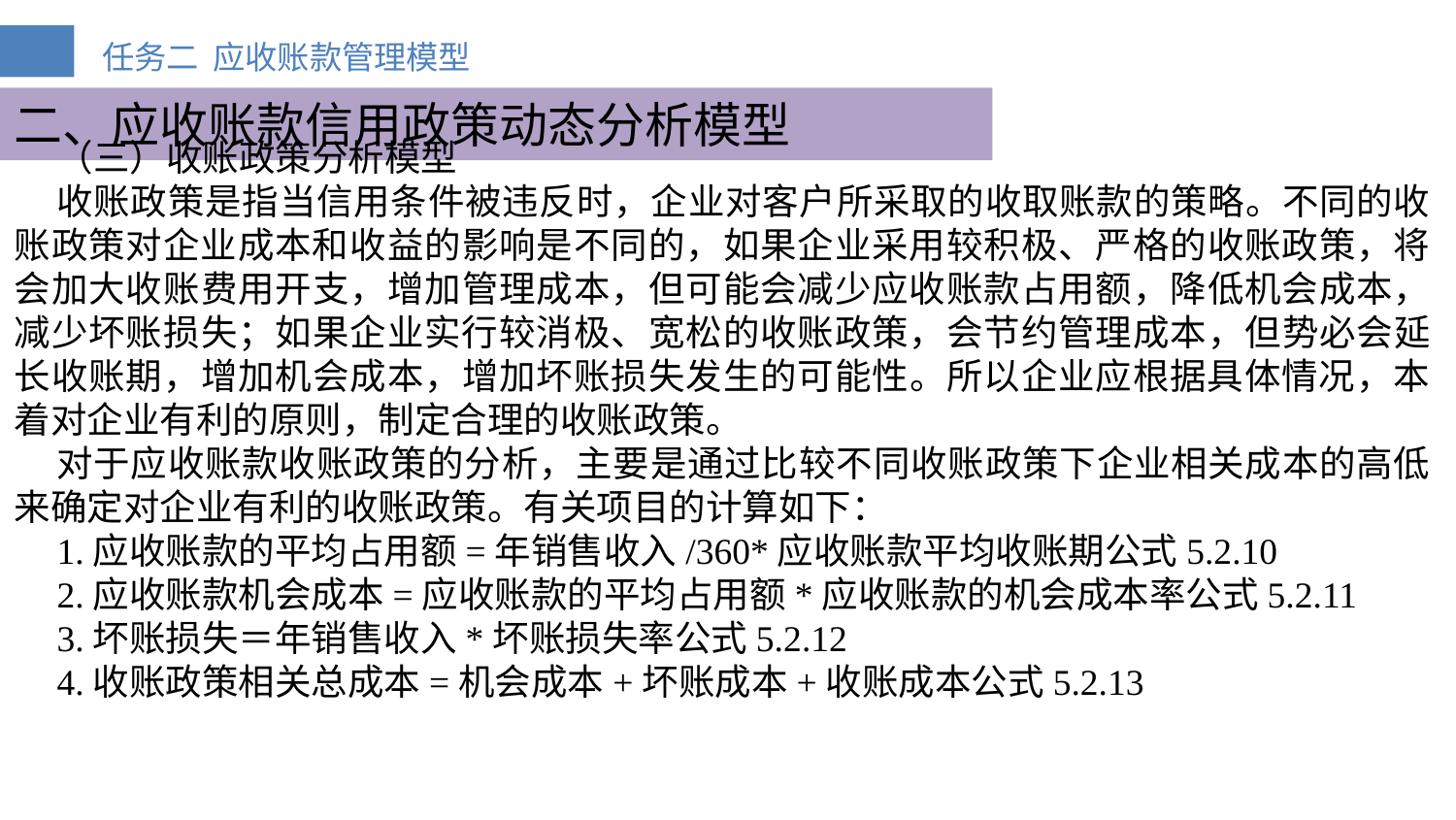

二、应收账款信用政策动态分析模型
（三）收账政策分析模型
收账政策是指当信用条件被违反时，企业对客户所采取的收取账款的策略。不同的收账政策对企业成本和收益的影响是不同的，如果企业采用较积极、严格的收账政策，将会加大收账费用开支，增加管理成本，但可能会减少应收账款占用额，降低机会成本，减少坏账损失；如果企业实行较消极、宽松的收账政策，会节约管理成本，但势必会延长收账期，增加机会成本，增加坏账损失发生的可能性。所以企业应根据具体情况，本着对企业有利的原则，制定合理的收账政策。
对于应收账款收账政策的分析，主要是通过比较不同收账政策下企业相关成本的高低来确定对企业有利的收账政策。有关项目的计算如下：
1.应收账款的平均占用额=年销售收入/360*应收账款平均收账期公式5.2.10
2.应收账款机会成本=应收账款的平均占用额*应收账款的机会成本率公式5.2.11
3.坏账损失＝年销售收入*坏账损失率公式5.2.12
4.收账政策相关总成本=机会成本+坏账成本+收账成本公式5.2.13